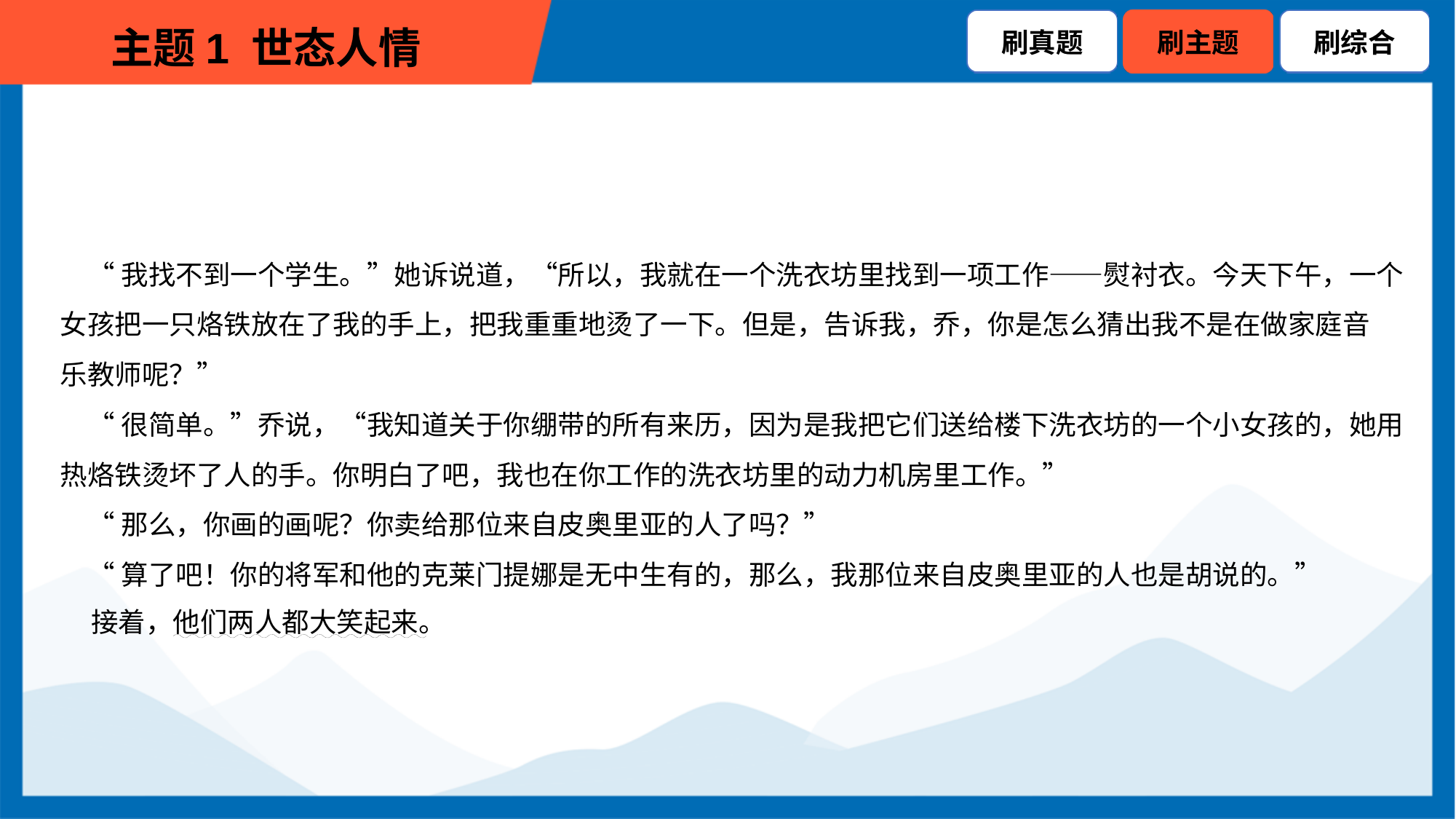

“我找不到一个学生。”她诉说道，“所以，我就在一个洗衣坊里找到一项工作——熨衬衣。今天下午，一个
女孩把一只烙铁放在了我的手上，把我重重地烫了一下。但是，告诉我，乔，你是怎么猜出我不是在做家庭音
乐教师呢？”
    “很简单。”乔说，“我知道关于你绷带的所有来历，因为是我把它们送给楼下洗衣坊的一个小女孩的，她用
热烙铁烫坏了人的手。你明白了吧，我也在你工作的洗衣坊里的动力机房里工作。”
    “那么，你画的画呢？你卖给那位来自皮奥里亚的人了吗？”
    “算了吧！你的将军和他的克莱门提娜是无中生有的，那么，我那位来自皮奥里亚的人也是胡说的。”
    接着，他们两人都大笑起来。